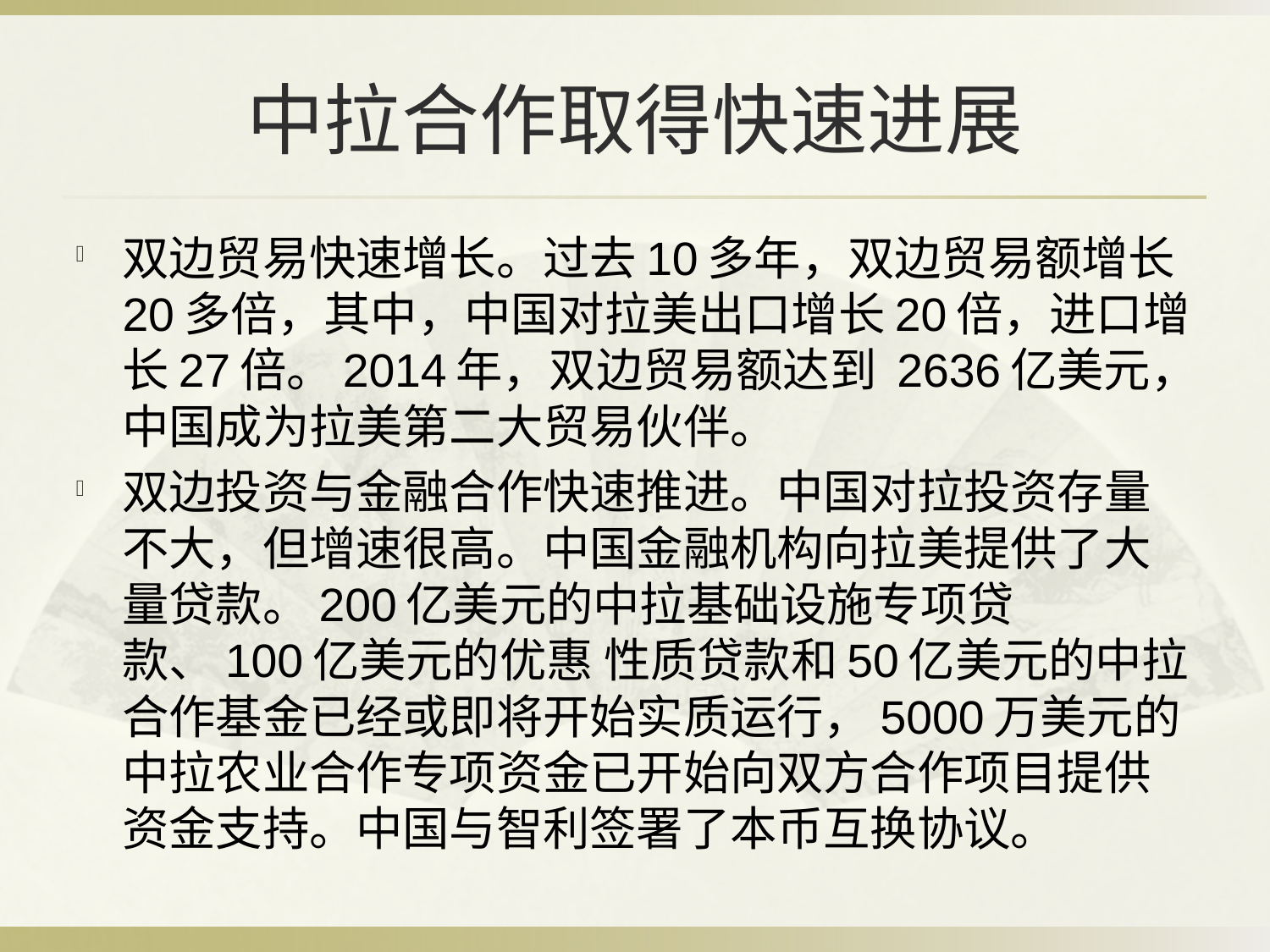

# 中拉合作取得快速进展
双边贸易快速增长。过去10多年，双边贸易额增长20多倍，其中，中国对拉美出口增长20倍，进口增长27倍。2014年，双边贸易额达到 2636亿美元，中国成为拉美第二大贸易伙伴。
双边投资与金融合作快速推进。中国对拉投资存量不大，但增速很高。中国金融机构向拉美提供了大量贷款。200亿美元的中拉基础设施专项贷款、100亿美元的优惠 性质贷款和50亿美元的中拉合作基金已经或即将开始实质运行，5000万美元的中拉农业合作专项资金已开始向双方合作项目提供资金支持。中国与智利签署了本币互换协议。